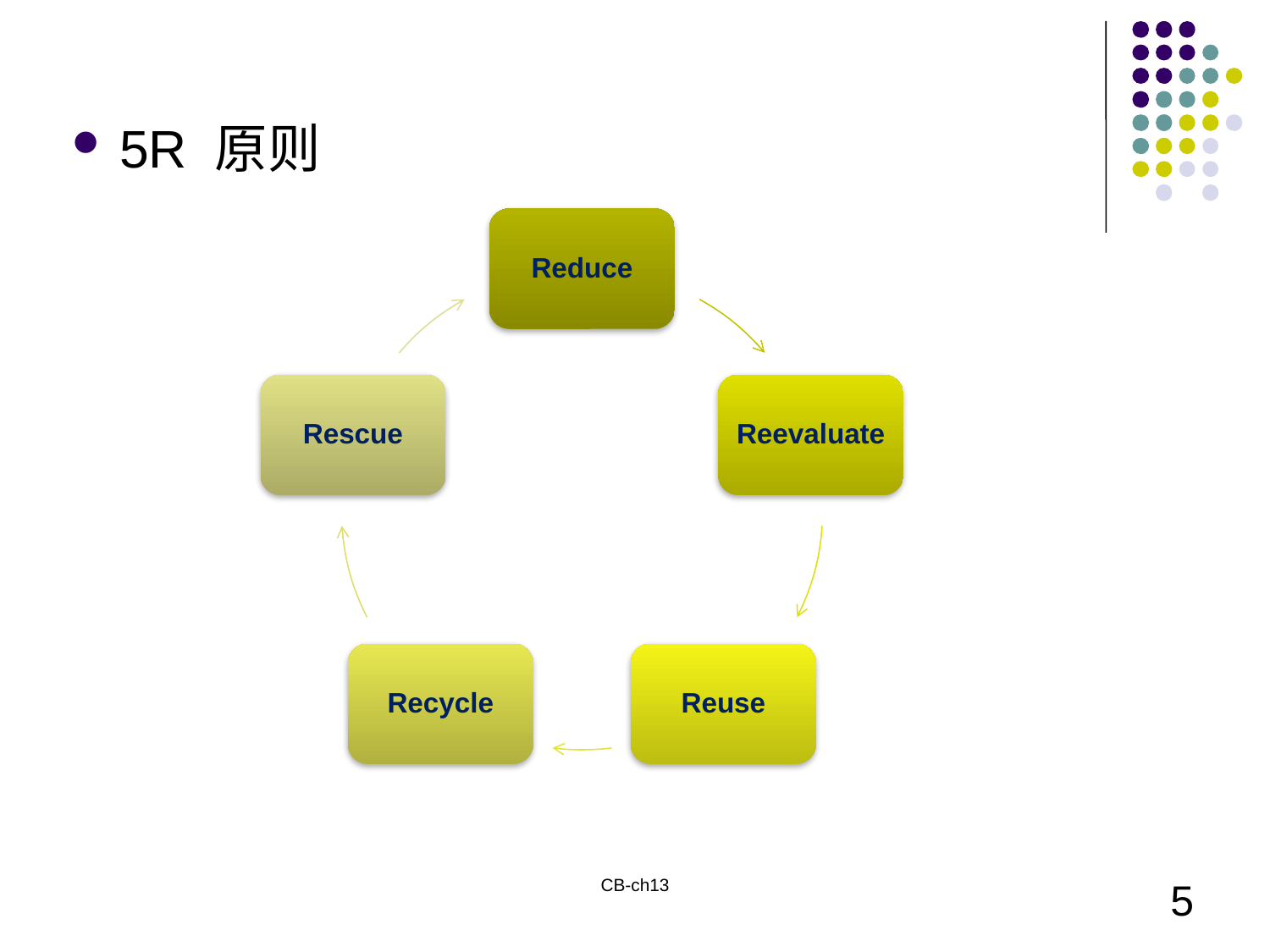

5R 原则

Reduce
Reevaluate
Reuse
Recycle
Rescue
CB-ch13
5